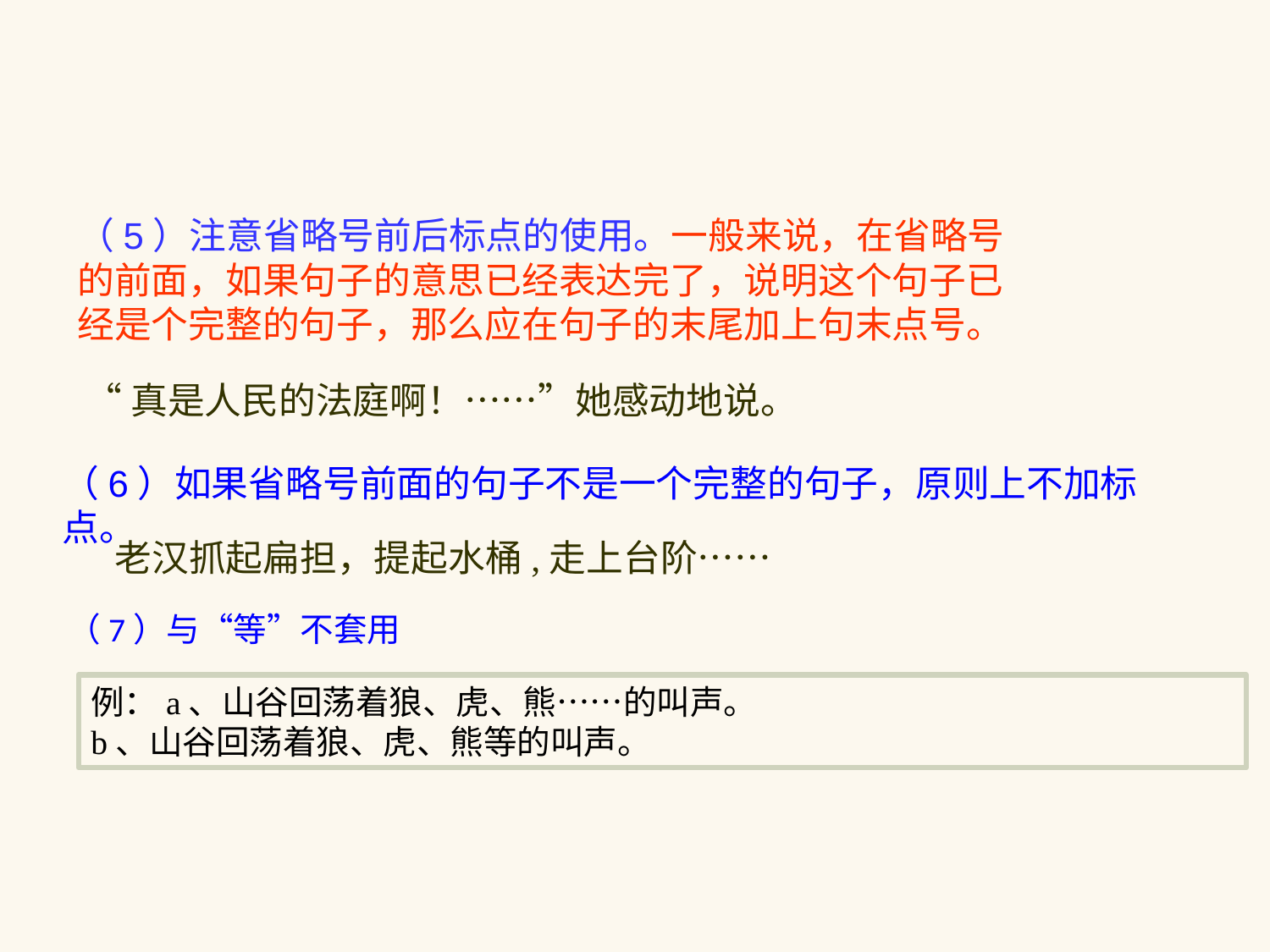

（5）注意省略号前后标点的使用。一般来说，在省略号的前面，如果句子的意思已经表达完了，说明这个句子已经是个完整的句子，那么应在句子的末尾加上句末点号。
“真是人民的法庭啊！……”她感动地说。
（6）如果省略号前面的句子不是一个完整的句子，原则上不加标点。
老汉抓起扁担，提起水桶,走上台阶……
（7）与“等”不套用
例：a、山谷回荡着狼、虎、熊……的叫声。
b、山谷回荡着狼、虎、熊等的叫声。